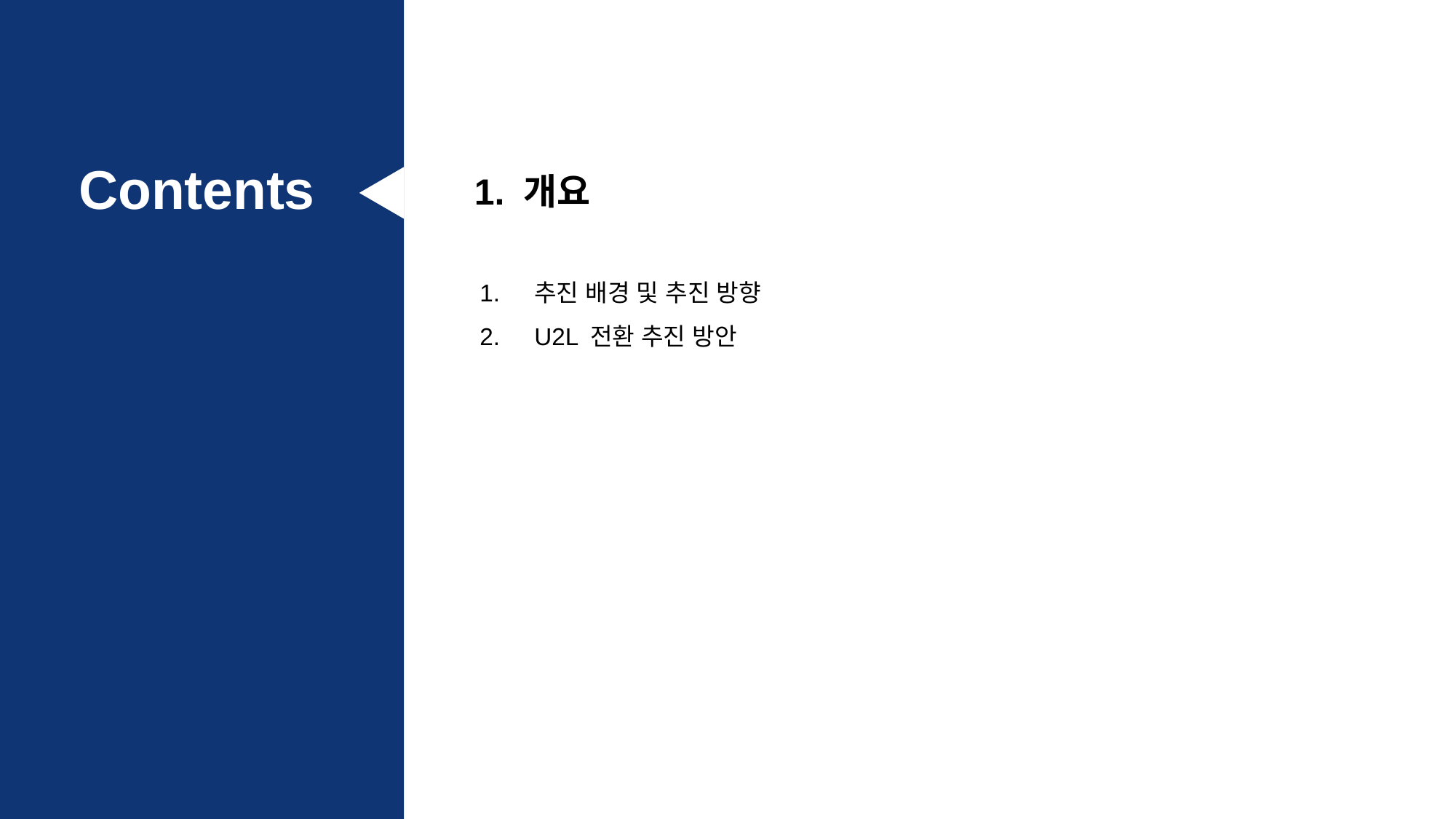

1. 개요
추진 배경 및 추진 방향
U2L 전환 추진 방안